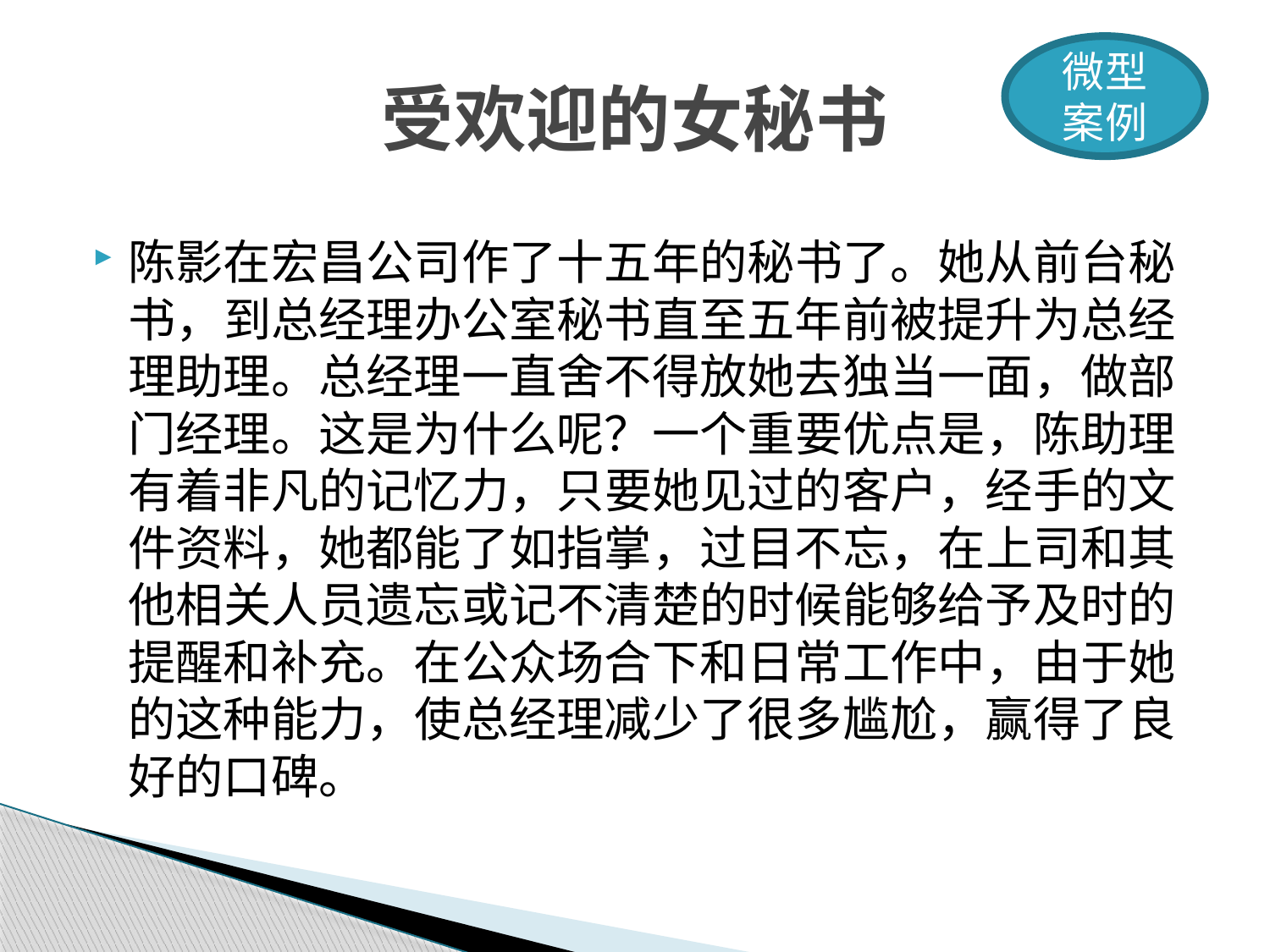

微型案例
# 受欢迎的女秘书
陈影在宏昌公司作了十五年的秘书了。她从前台秘书，到总经理办公室秘书直至五年前被提升为总经理助理。总经理一直舍不得放她去独当一面，做部门经理。这是为什么呢？一个重要优点是，陈助理有着非凡的记忆力，只要她见过的客户，经手的文件资料，她都能了如指掌，过目不忘，在上司和其他相关人员遗忘或记不清楚的时候能够给予及时的提醒和补充。在公众场合下和日常工作中，由于她的这种能力，使总经理减少了很多尴尬，赢得了良好的口碑。